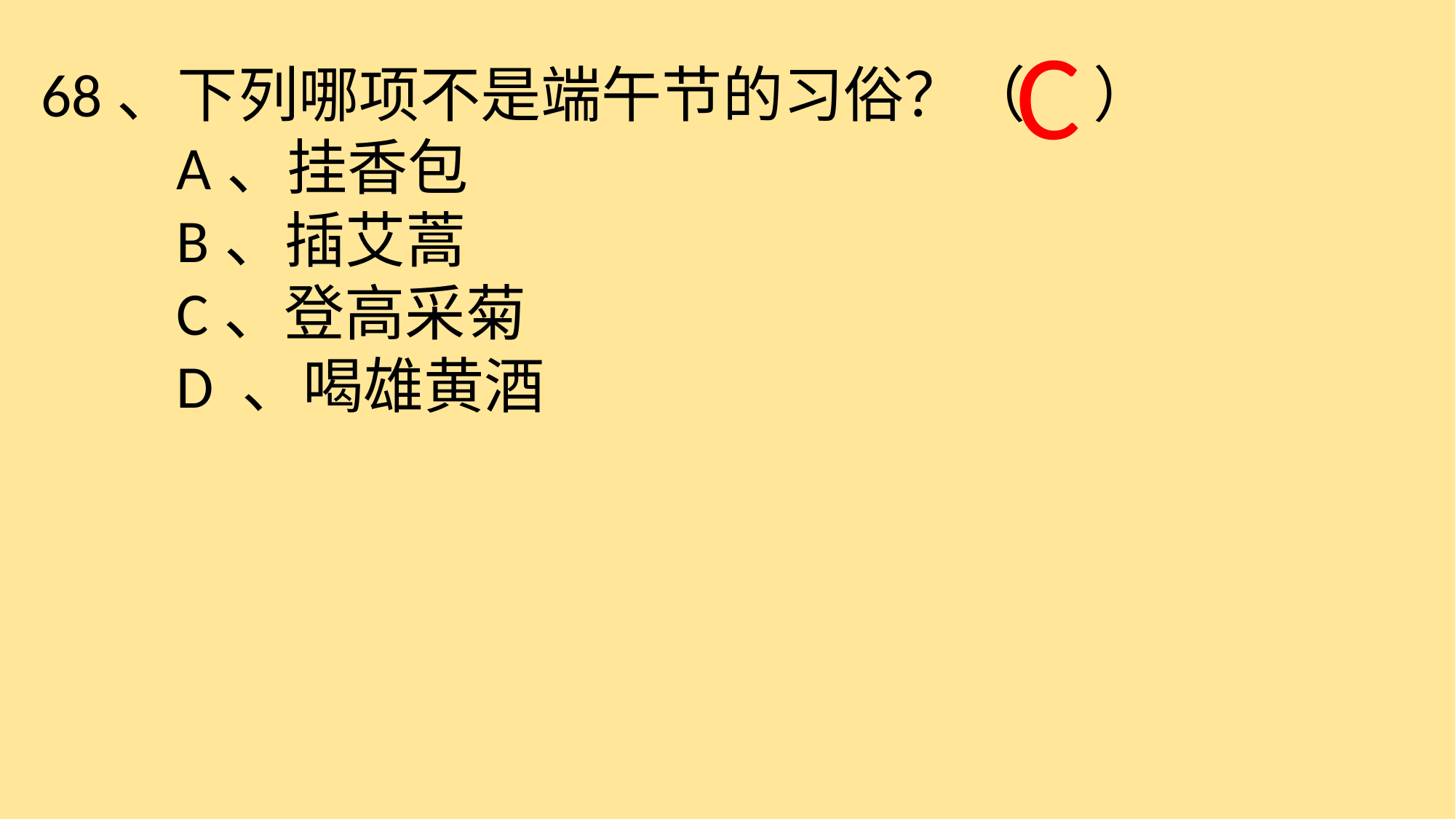

C
68、下列哪项不是端午节的习俗？（     ）
　　A、挂香包
　　B、插艾蒿
　　C、登高采菊
　　D 、喝雄黄酒